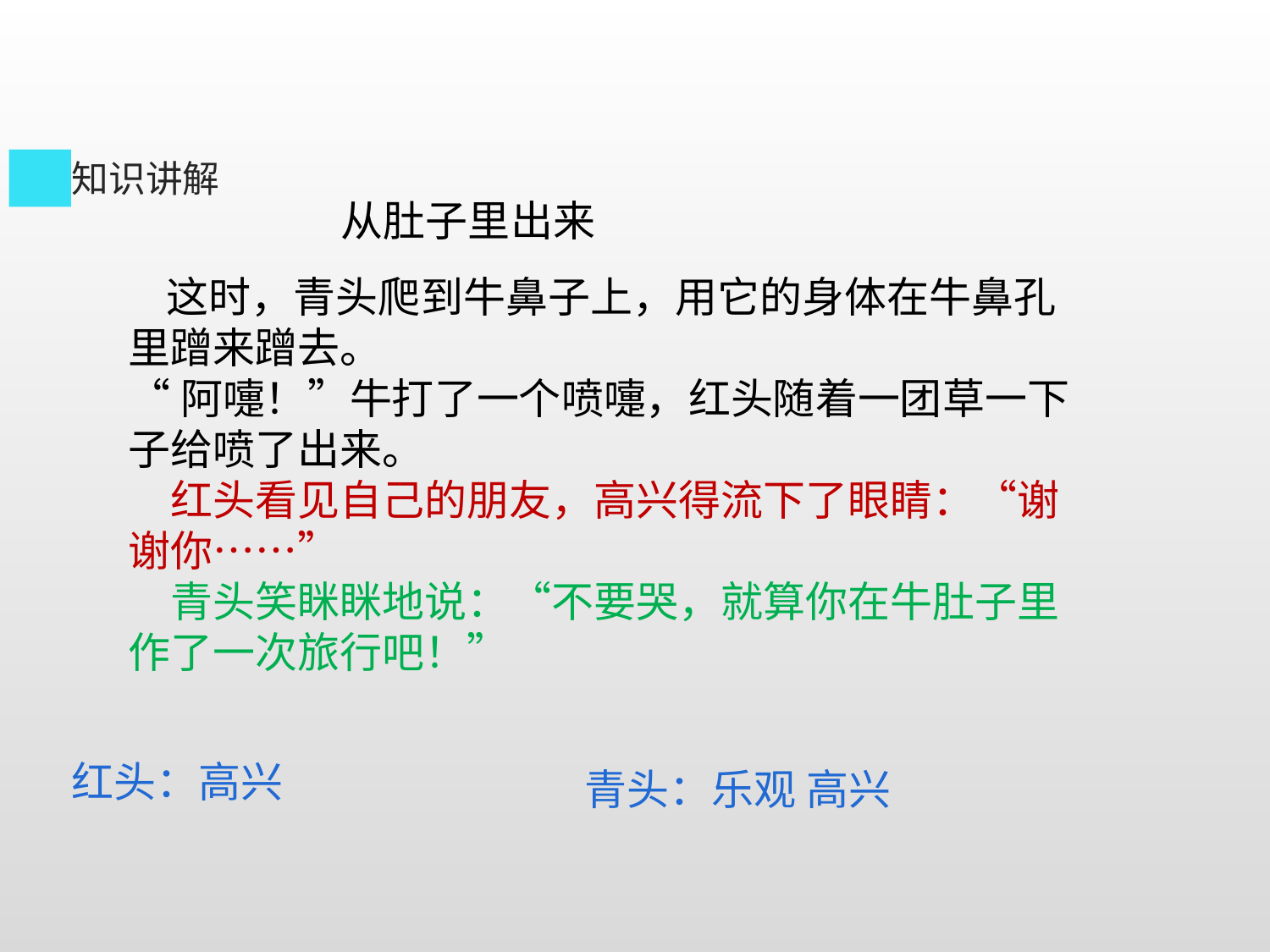

知识讲解
从肚子里出来
   这时，青头爬到牛鼻子上，用它的身体在牛鼻孔里蹭来蹭去。
“阿嚏！”牛打了一个喷嚏，红头随着一团草一下子给喷了出来。
　红头看见自己的朋友，高兴得流下了眼睛：“谢谢你……”
　青头笑眯眯地说：“不要哭，就算你在牛肚子里作了一次旅行吧！”
红头：高兴
青头：乐观 高兴
9